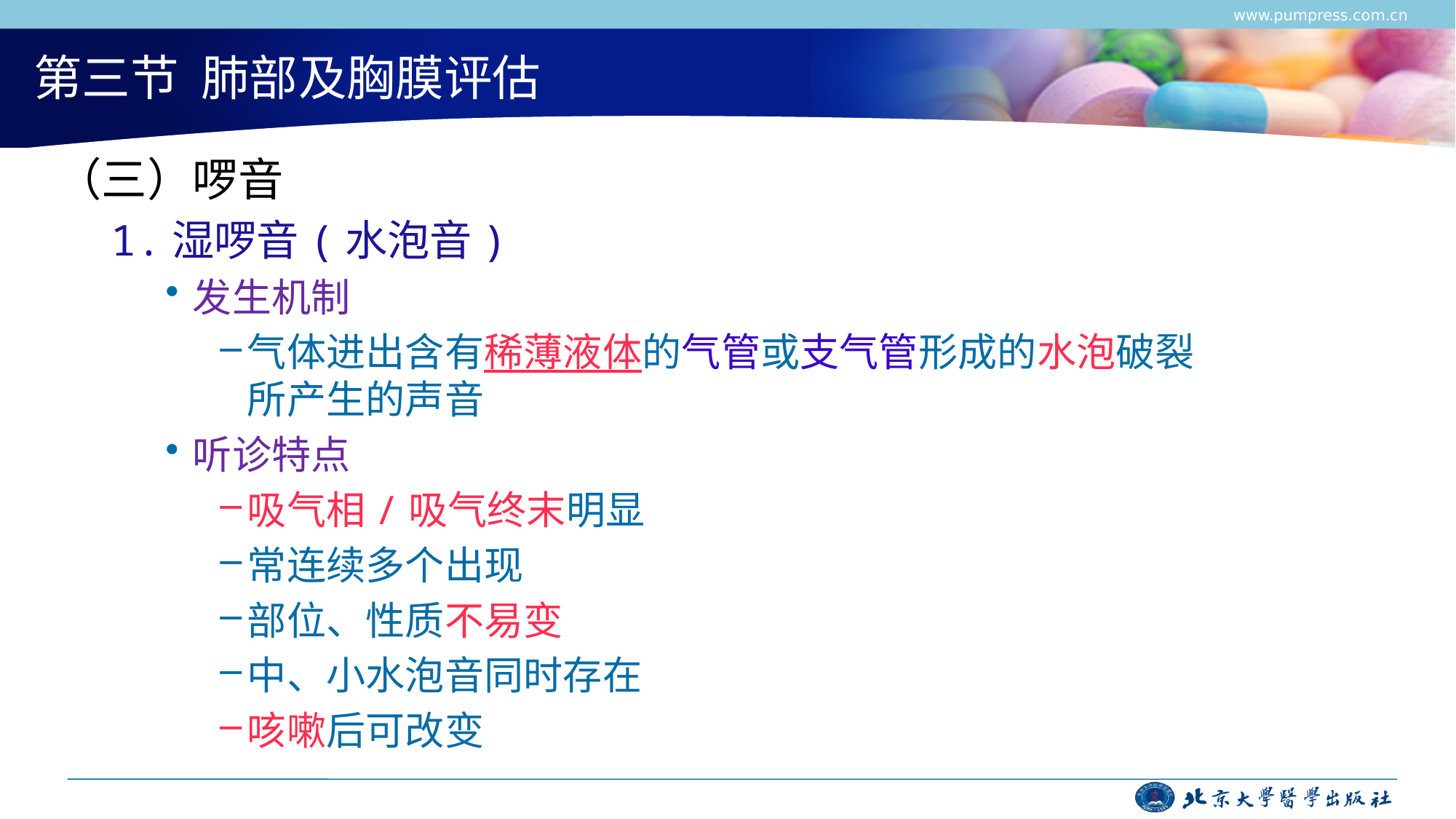

www.pumpress.com.cn
# 第三节  肺部及胸膜评估
（三）啰音
1.湿啰音(水泡音)
发生机制
气体进出含有稀薄液体的气管或支气管形成的水泡破裂所产生的声音
听诊特点
吸气相/吸气终末明显
常连续多个出现
部位、性质不易变
中、小水泡音同时存在
咳嗽后可改变